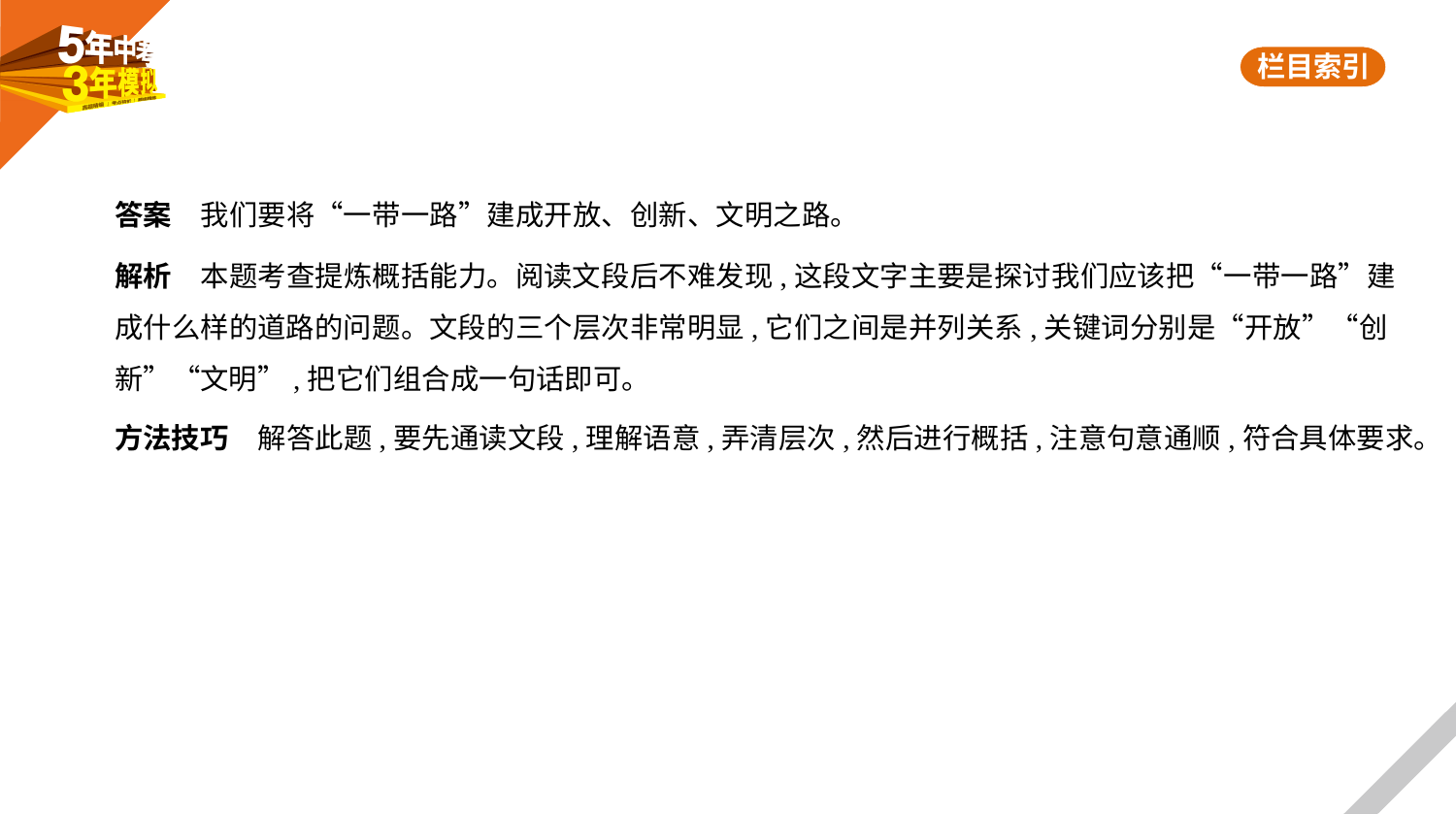

答案　我们要将“一带一路”建成开放、创新、文明之路。
解析　本题考查提炼概括能力。阅读文段后不难发现,这段文字主要是探讨我们应该把“一带一路”建
成什么样的道路的问题。文段的三个层次非常明显,它们之间是并列关系,关键词分别是“开放”“创
新”“文明”,把它们组合成一句话即可。
方法技巧　解答此题,要先通读文段,理解语意,弄清层次,然后进行概括,注意句意通顺,符合具体要求。